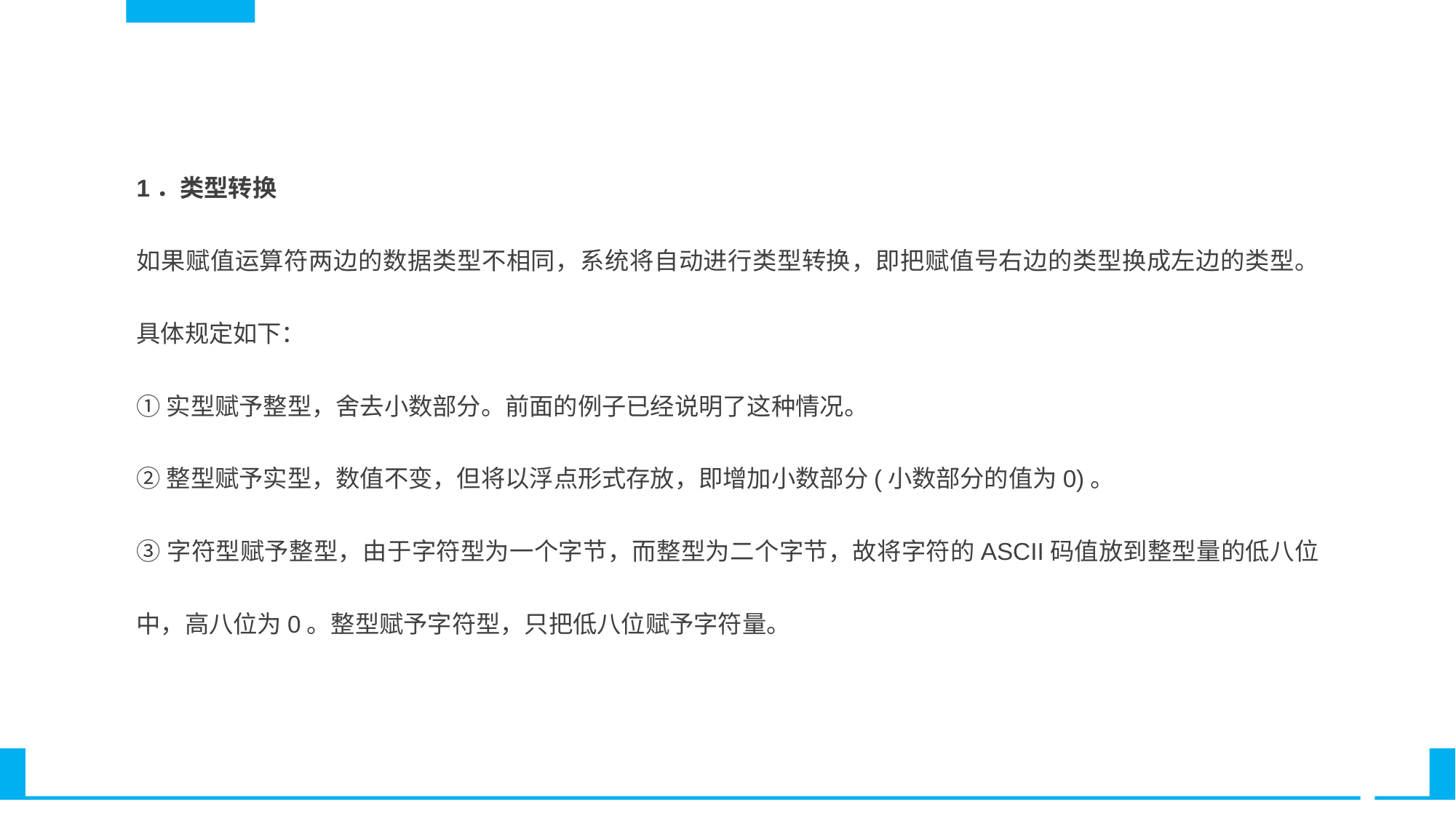

1．类型转换
如果赋值运算符两边的数据类型不相同，系统将自动进行类型转换，即把赋值号右边的类型换成左边的类型。具体规定如下：
①实型赋予整型，舍去小数部分。前面的例子已经说明了这种情况。
②整型赋予实型，数值不变，但将以浮点形式存放，即增加小数部分(小数部分的值为0)。
③字符型赋予整型，由于字符型为一个字节，而整型为二个字节，故将字符的ASCII码值放到整型量的低八位中，高八位为0。整型赋予字符型，只把低八位赋予字符量。